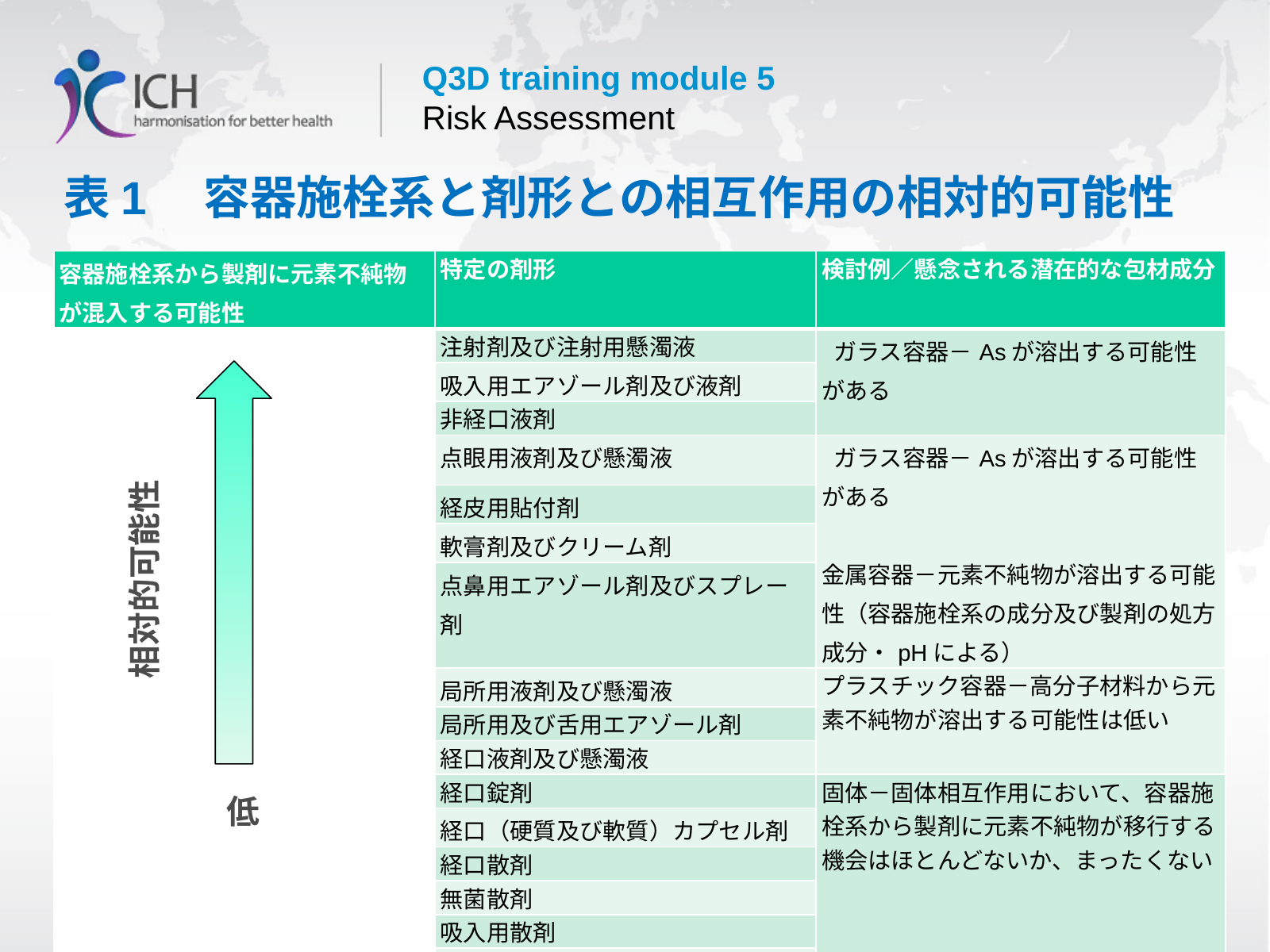

# 表1　容器施栓系と剤形との相互作用の相対的可能性
| 容器施栓系から製剤に元素不純物が混入する可能性 | 特定の剤形 | 検討例／懸念される潜在的な包材成分 |
| --- | --- | --- |
|  | 注射剤及び注射用懸濁液 | ガラス容器－Asが溶出する可能性がある |
|  | 吸入用エアゾール剤及び液剤 |  |
|  | 非経口液剤 |  |
|  | 点眼用液剤及び懸濁液 | ガラス容器－Asが溶出する可能性がある 金属容器－元素不純物が溶出する可能性（容器施栓系の成分及び製剤の処方成分・pHによる） |
|  | 経皮用貼付剤 |  |
|  | 軟膏剤及びクリーム剤 |  |
|  | 点鼻用エアゾール剤及びスプレー剤 |  |
|  | 局所用液剤及び懸濁液 | プラスチック容器－高分子材料から元素不純物が溶出する可能性は低い |
|  | 局所用及び舌用エアゾール剤 |  |
|  | 経口液剤及び懸濁液 |  |
|  | 経口錠剤 | 固体－固体相互作用において、容器施栓系から製剤に元素不純物が移行する機会はほとんどないか、まったくない |
|  | 経口（硬質及び軟質）カプセル剤 |  |
|  | 経口散剤 |  |
|  | 無菌散剤 |  |
|  | 吸入用散剤 |  |
|  | 注射用散剤 |  |
|  | 局所用散剤 |  |

相対的可能性
低